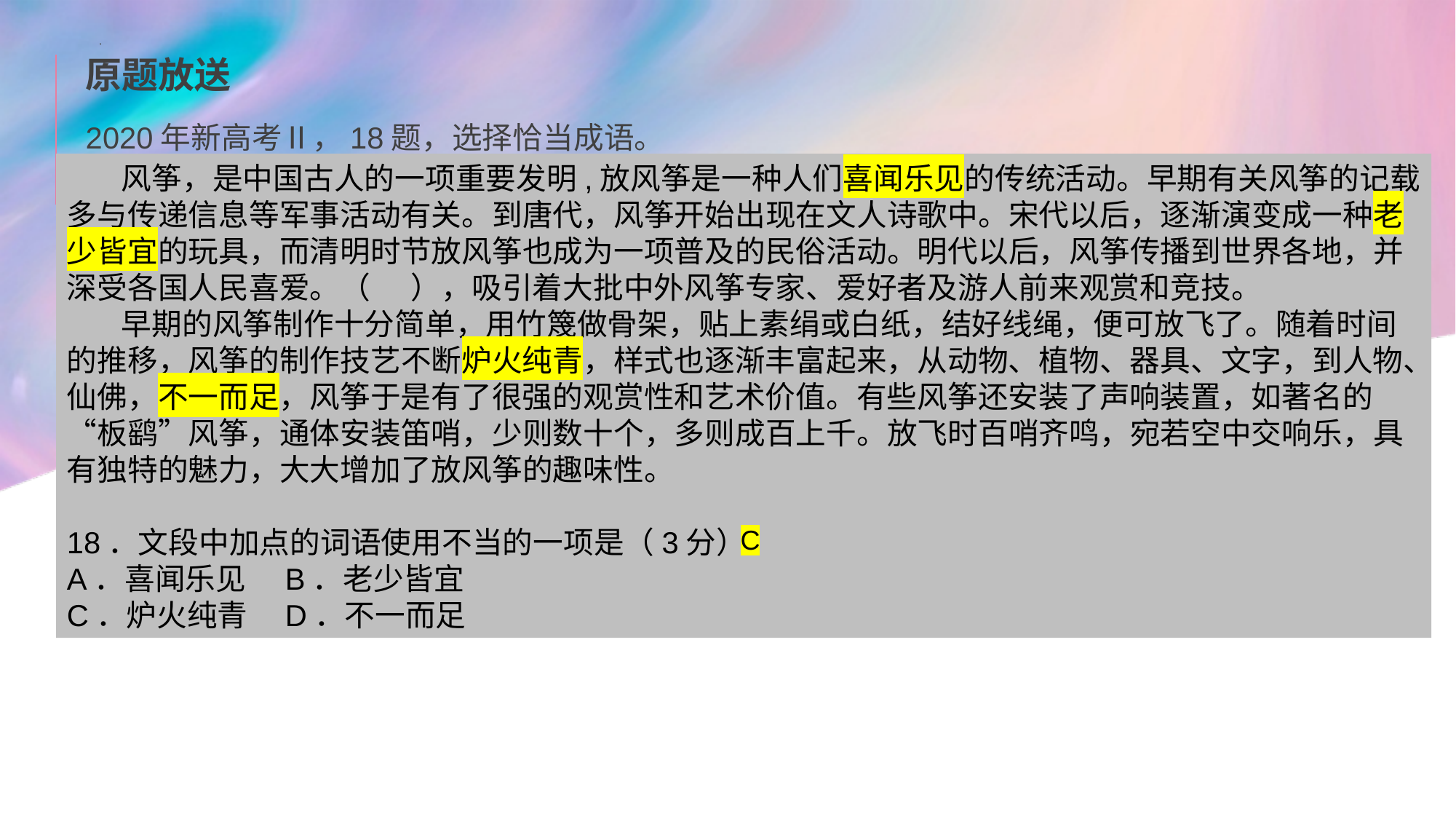

原题放送
2020年新高考Ⅱ，18题，选择恰当成语。
风筝，是中国古人的一项重要发明,放风筝是一种人们喜闻乐见的传统活动。早期有关风筝的记载多与传递信息等军事活动有关。到唐代，风筝开始出现在文人诗歌中。宋代以后，逐渐演变成一种老少皆宜的玩具，而清明时节放风筝也成为一项普及的民俗活动。明代以后，风筝传播到世界各地，并深受各国人民喜爱。（      ），吸引着大批中外风筝专家、爱好者及游人前来观赏和竞技。
早期的风筝制作十分简单，用竹篾做骨架，贴上素绢或白纸，结好线绳，便可放飞了。随着时间的推移，风筝的制作技艺不断炉火纯青，样式也逐渐丰富起来，从动物、植物、器具、文字，到人物、仙佛，不一而足，风筝于是有了很强的观赏性和艺术价值。有些风筝还安装了声响装置，如著名的“板鹞”风筝，通体安装笛哨，少则数十个，多则成百上千。放飞时百哨齐鸣，宛若空中交响乐，具有独特的魅力，大大增加了放风筝的趣味性。

18．文段中加点的词语使用不当的一项是（3分）
A．喜闻乐见	B．老少皆宜
C．炉火纯青	D．不一而足
C